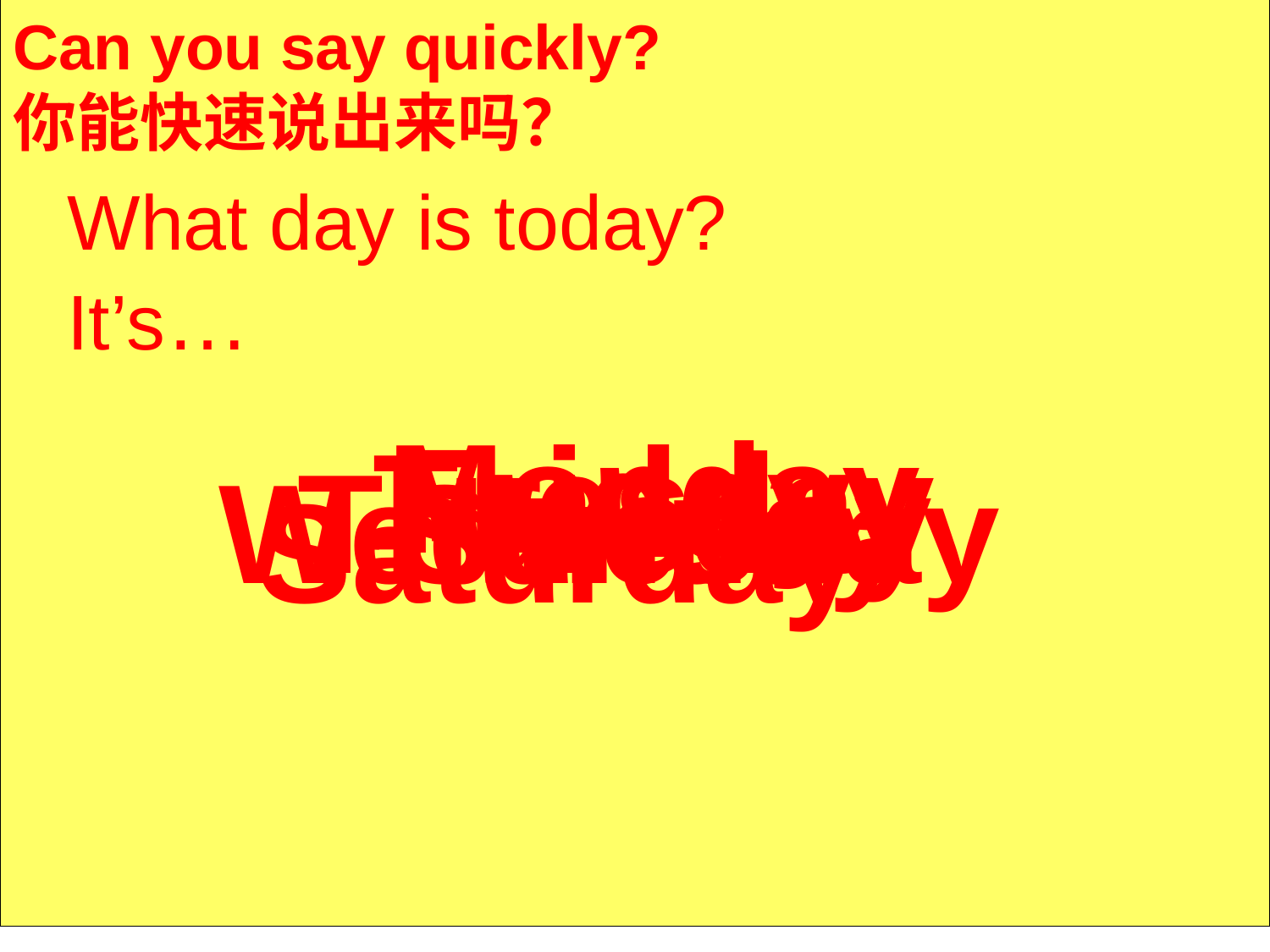

Can you say quickly?
你能快速说出来吗？

What day is today?
It’s…
Monday
Friday
Tuesday
Thursday
Wednesday
Sunday
Saturday